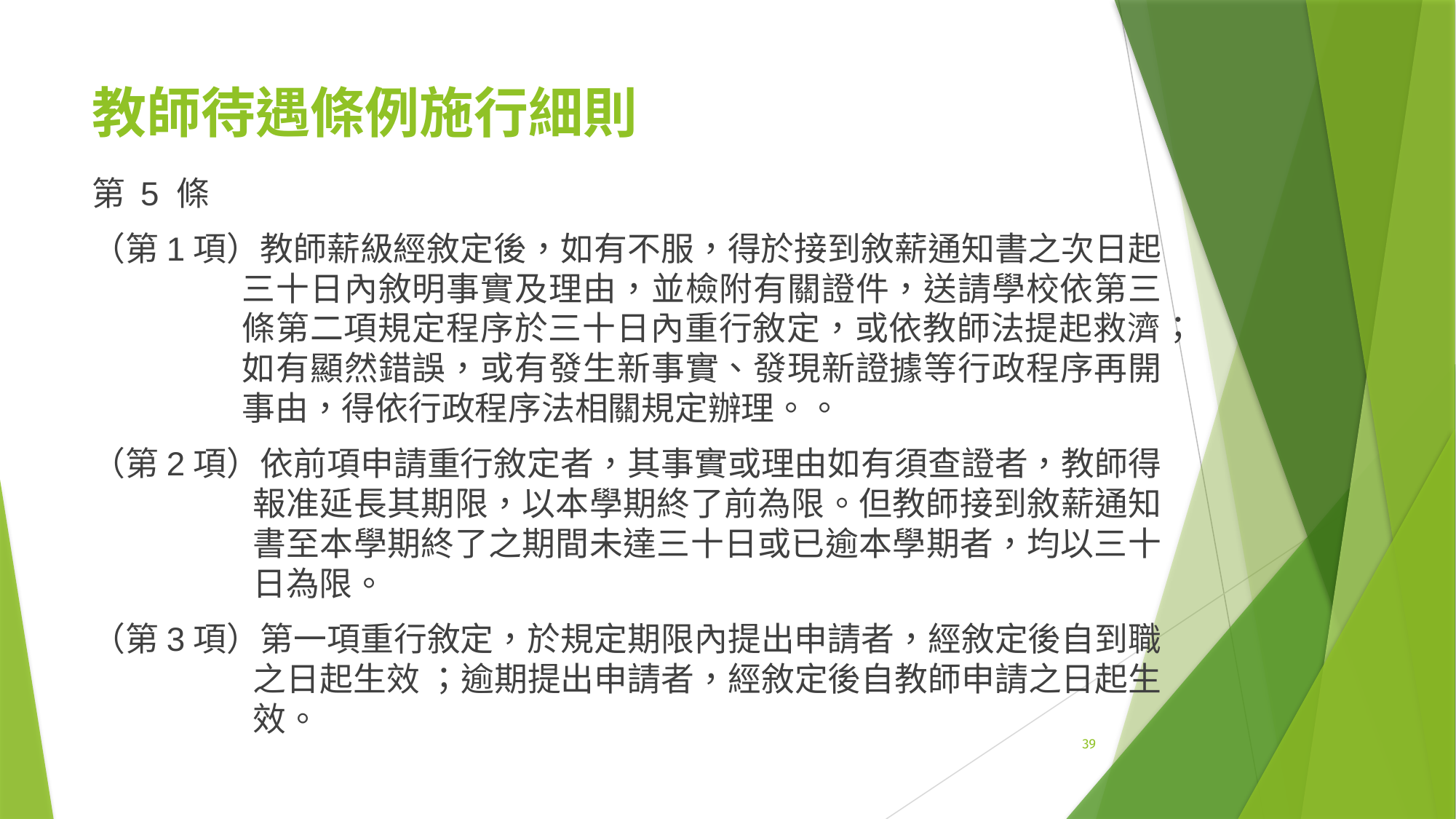

# 教師待遇條例施行細則
第 5 條
（第1項）教師薪級經敘定後，如有不服，得於接到敘薪通知書之次日起三十日內敘明事實及理由，並檢附有關證件，送請學校依第三條第二項規定程序於三十日內重行敘定，或依教師法提起救濟；如有顯然錯誤，或有發生新事實、發現新證據等行政程序再開事由，得依行政程序法相關規定辦理。。
（第2項）依前項申請重行敘定者，其事實或理由如有須查證者，教師得報准延長其期限，以本學期終了前為限。但教師接到敘薪通知書至本學期終了之期間未達三十日或已逾本學期者，均以三十日為限。
（第3項）第一項重行敘定，於規定期限內提出申請者，經敘定後自到職之日起生效 ；逾期提出申請者，經敘定後自教師申請之日起生效。
39